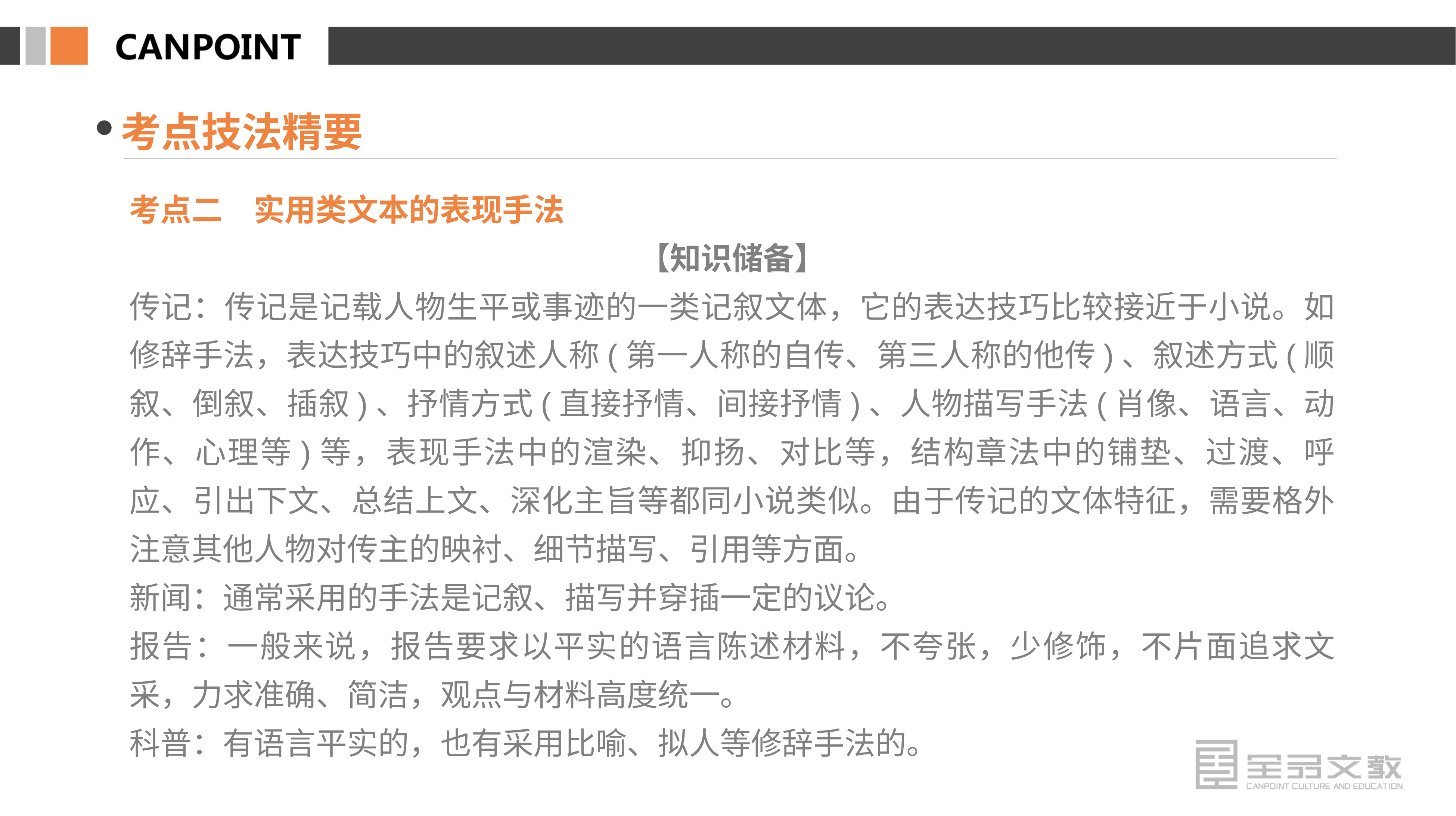

考点技法精要

考点二　实用类文本的表现手法
【知识储备】
传记：传记是记载人物生平或事迹的一类记叙文体，它的表达技巧比较接近于小说。如修辞手法，表达技巧中的叙述人称(第一人称的自传、第三人称的他传)、叙述方式(顺叙、倒叙、插叙)、抒情方式(直接抒情、间接抒情)、人物描写手法(肖像、语言、动作、心理等)等，表现手法中的渲染、抑扬、对比等，结构章法中的铺垫、过渡、呼应、引出下文、总结上文、深化主旨等都同小说类似。由于传记的文体特征，需要格外注意其他人物对传主的映衬、细节描写、引用等方面。
新闻：通常采用的手法是记叙、描写并穿插一定的议论。
报告：一般来说，报告要求以平实的语言陈述材料，不夸张，少修饰，不片面追求文采，力求准确、简洁，观点与材料高度统一。
科普：有语言平实的，也有采用比喻、拟人等修辞手法的。